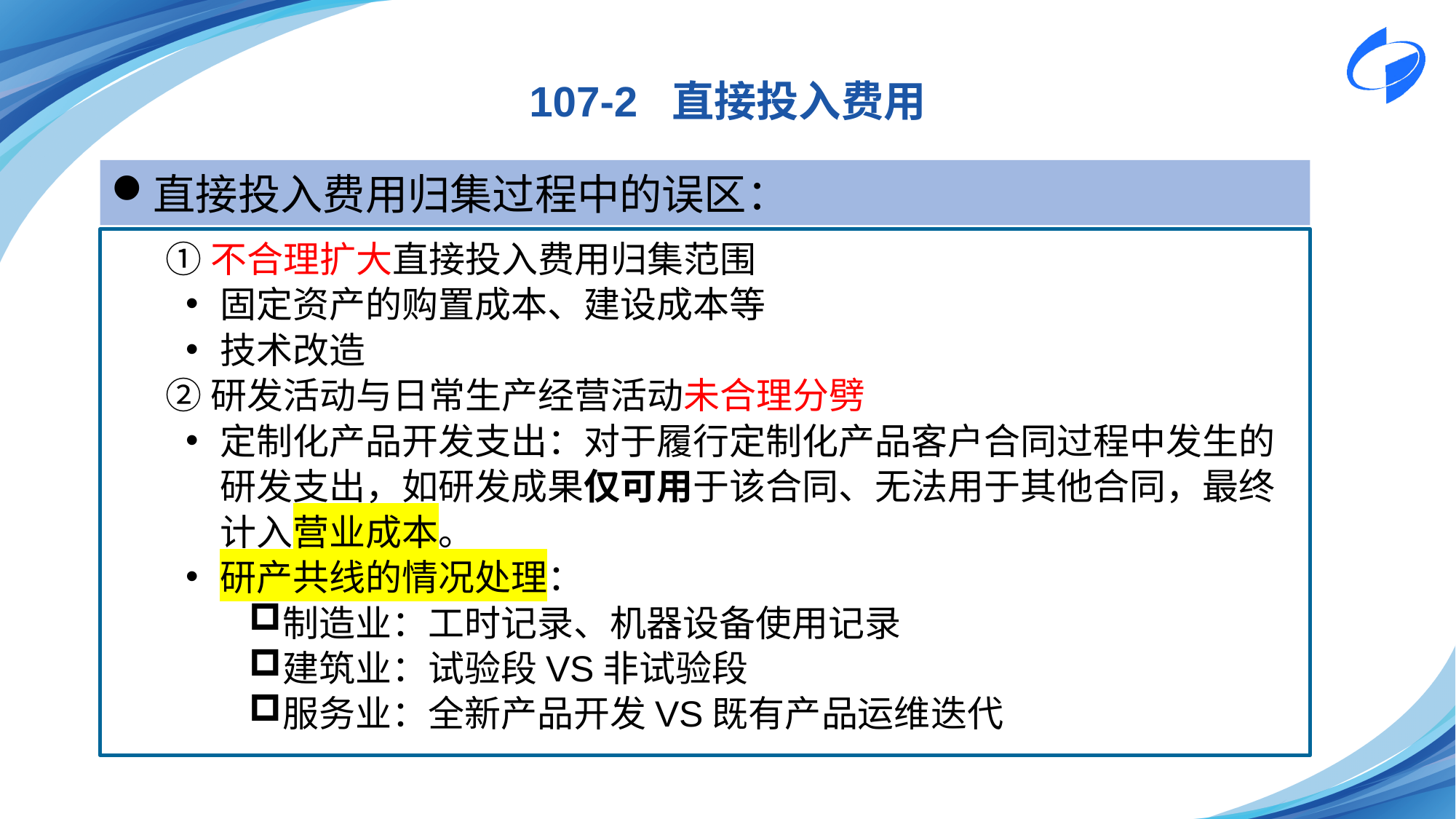

107-2  直接投入费用
直接投入费用归集过程中的误区：
①不合理扩大直接投入费用归集范围
固定资产的购置成本、建设成本等
技术改造
②研发活动与日常生产经营活动未合理分劈
定制化产品开发支出：对于履行定制化产品客户合同过程中发生的研发支出，如研发成果仅可用于该合同、无法用于其他合同，最终计入营业成本。
研产共线的情况处理：
制造业：工时记录、机器设备使用记录
建筑业：试验段VS非试验段
服务业：全新产品开发VS既有产品运维迭代
42